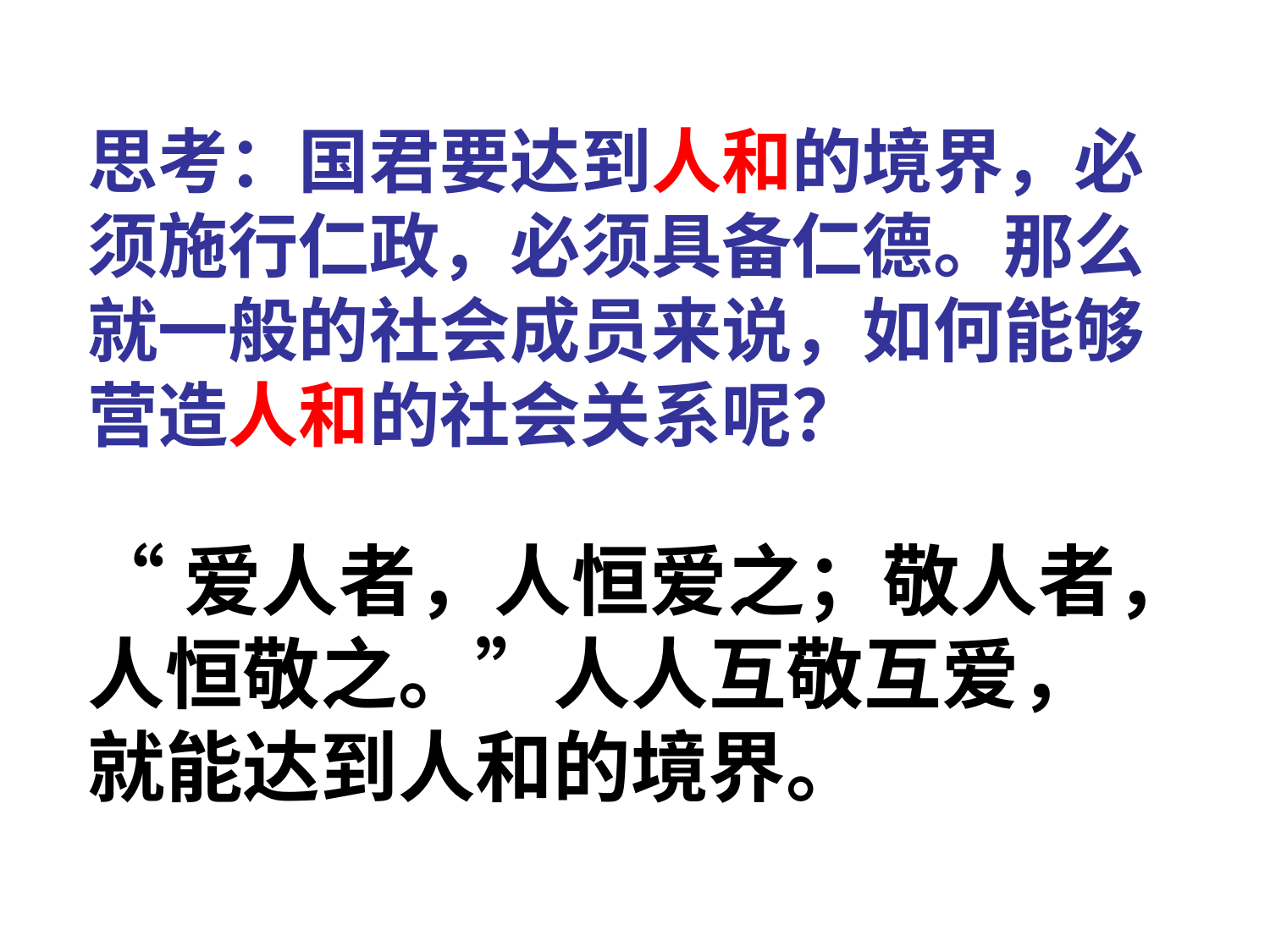

# 思考：国君要达到人和的境界，必须施行仁政，必须具备仁德。那么就一般的社会成员来说，如何能够营造人和的社会关系呢？
“爱人者，人恒爱之；敬人者，人恒敬之。”人人互敬互爱，就能达到人和的境界。